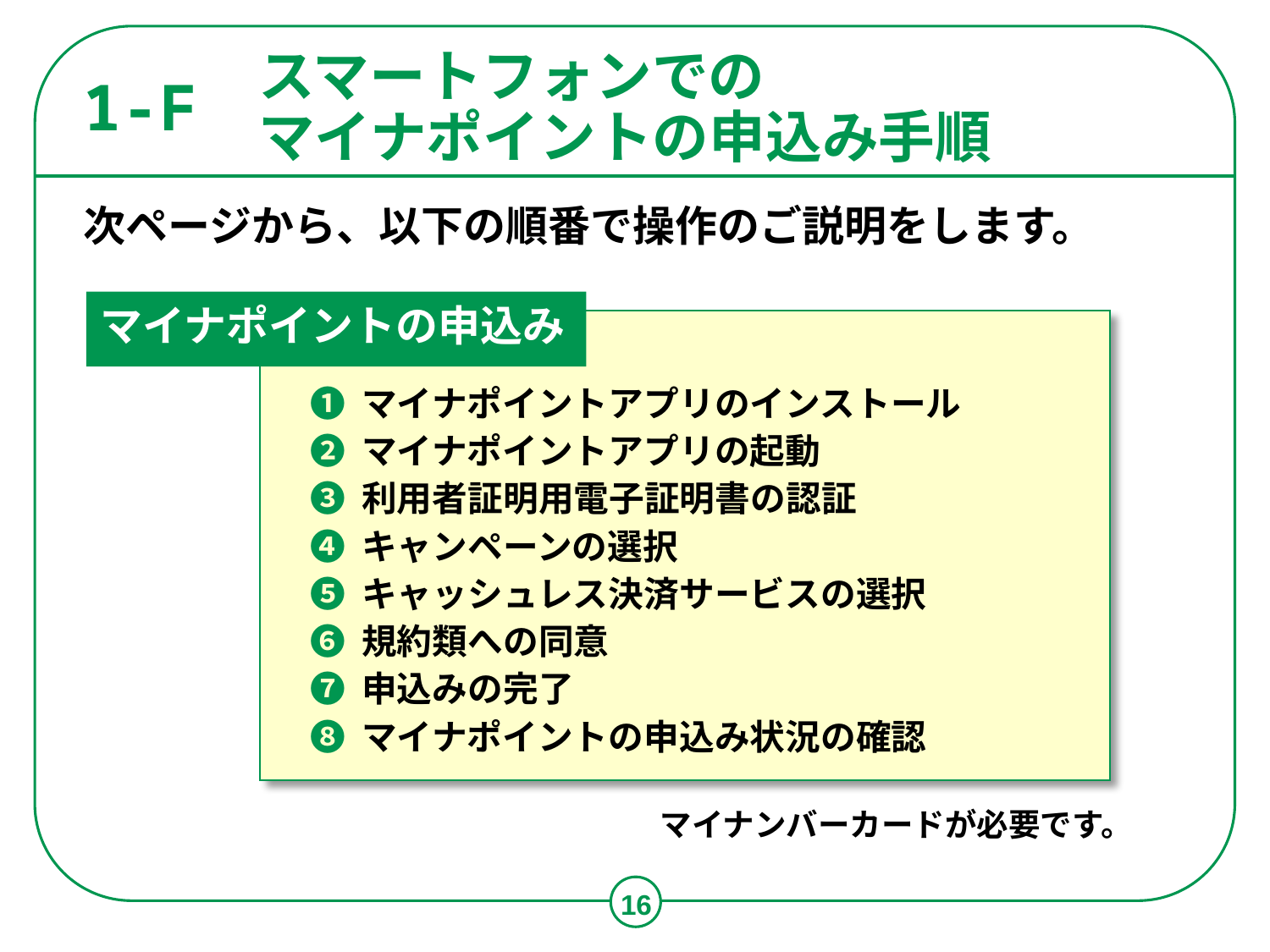

1-F
# スマートフォンでの マイナポイントの申込み手順
次ページから、以下の順番で操作のご説明をします。

マイナポイントの申込み

❶ マイナポイントアプリのインストール
❷ マイナポイントアプリの起動
❸ 利用者証明用電子証明書の認証
❹ キャンペーンの選択
❺ キャッシュレス決済サービスの選択
❻ 規約類への同意
❼ 申込みの完了
❽ マイナポイントの申込み状況の確認
マイナンバーカードが必要です。